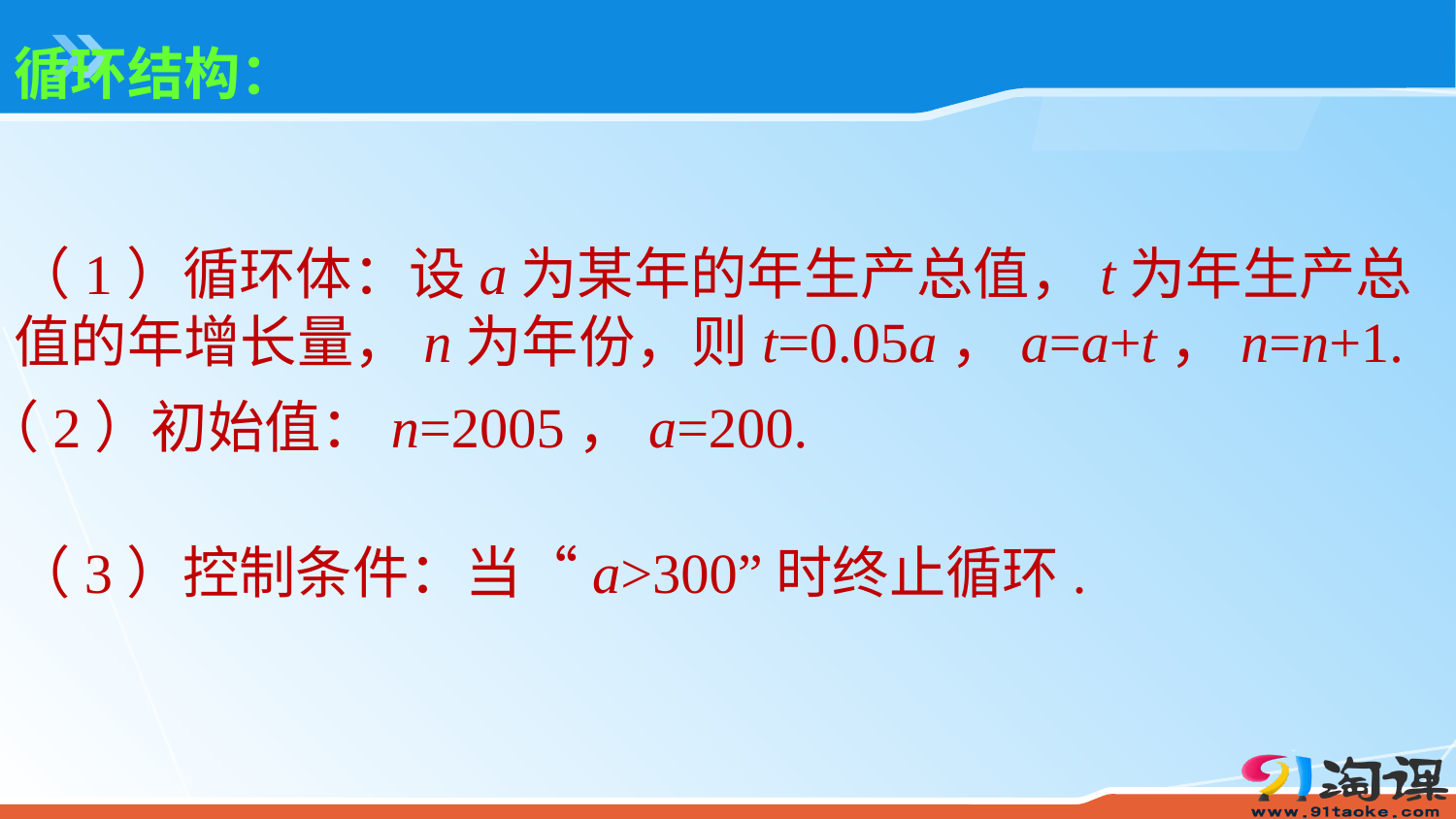

循环结构：
（1）循环体：设a为某年的年生产总值，t为年生产总值的年增长量，n为年份，则t=0.05a，a=a+t，n=n+1.
（2）初始值：n=2005，a=200.
（3）控制条件：当“a>300”时终止循环.